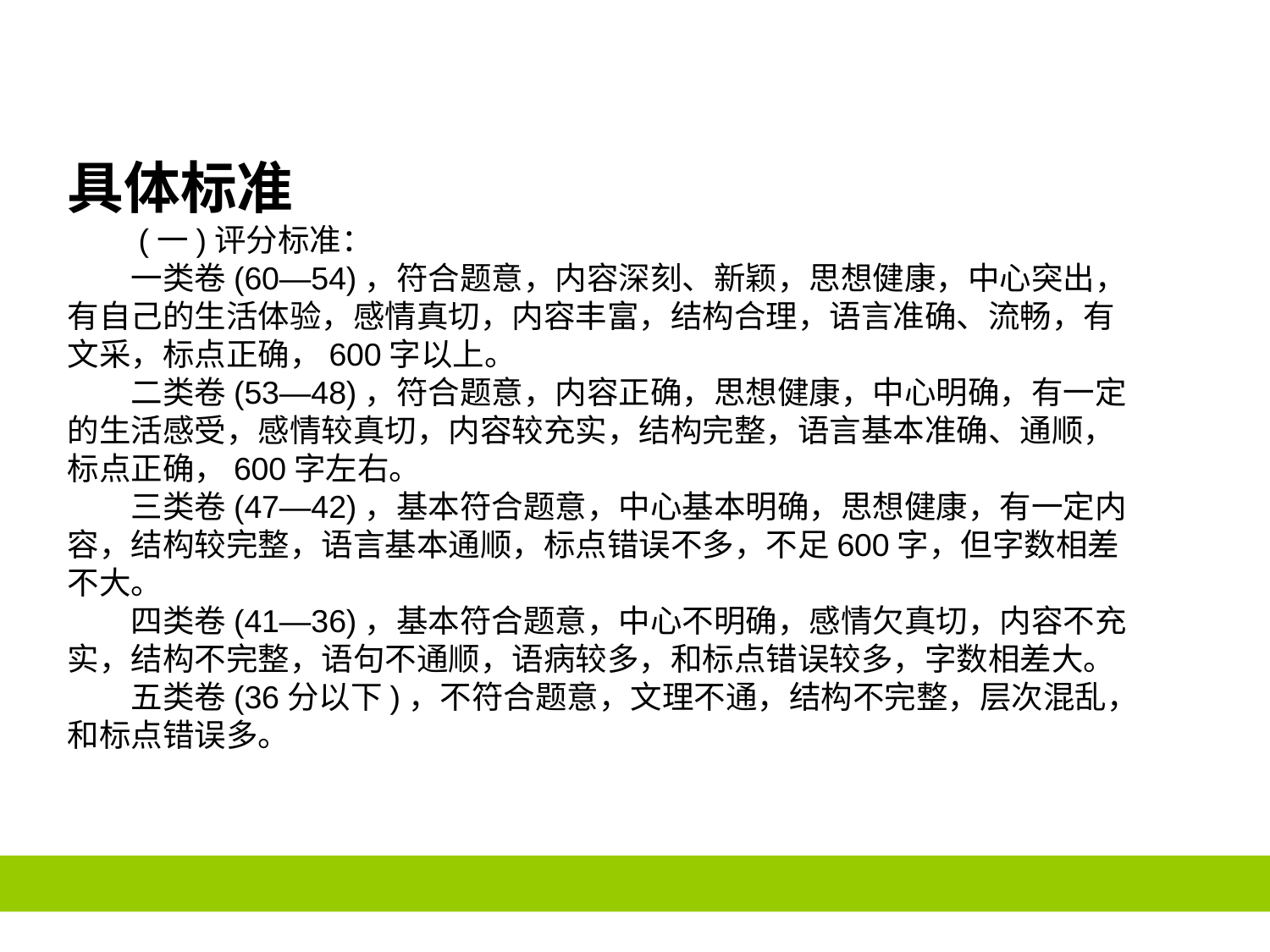

具体标准
　　(一)评分标准：
　　一类卷(60—54)，符合题意，内容深刻、新颖，思想健康，中心突出，有自己的生活体验，感情真切，内容丰富，结构合理，语言准确、流畅，有文采，标点正确，600字以上。
　　二类卷(53—48)，符合题意，内容正确，思想健康，中心明确，有一定的生活感受，感情较真切，内容较充实，结构完整，语言基本准确、通顺，标点正确，600字左右。
　　三类卷(47—42)，基本符合题意，中心基本明确，思想健康，有一定内容，结构较完整，语言基本通顺，标点错误不多，不足600字，但字数相差不大。
　　四类卷(41—36)，基本符合题意，中心不明确，感情欠真切，内容不充实，结构不完整，语句不通顺，语病较多，和标点错误较多，字数相差大。　　五类卷(36分以下)，不符合题意，文理不通，结构不完整，层次混乱，和标点错误多。